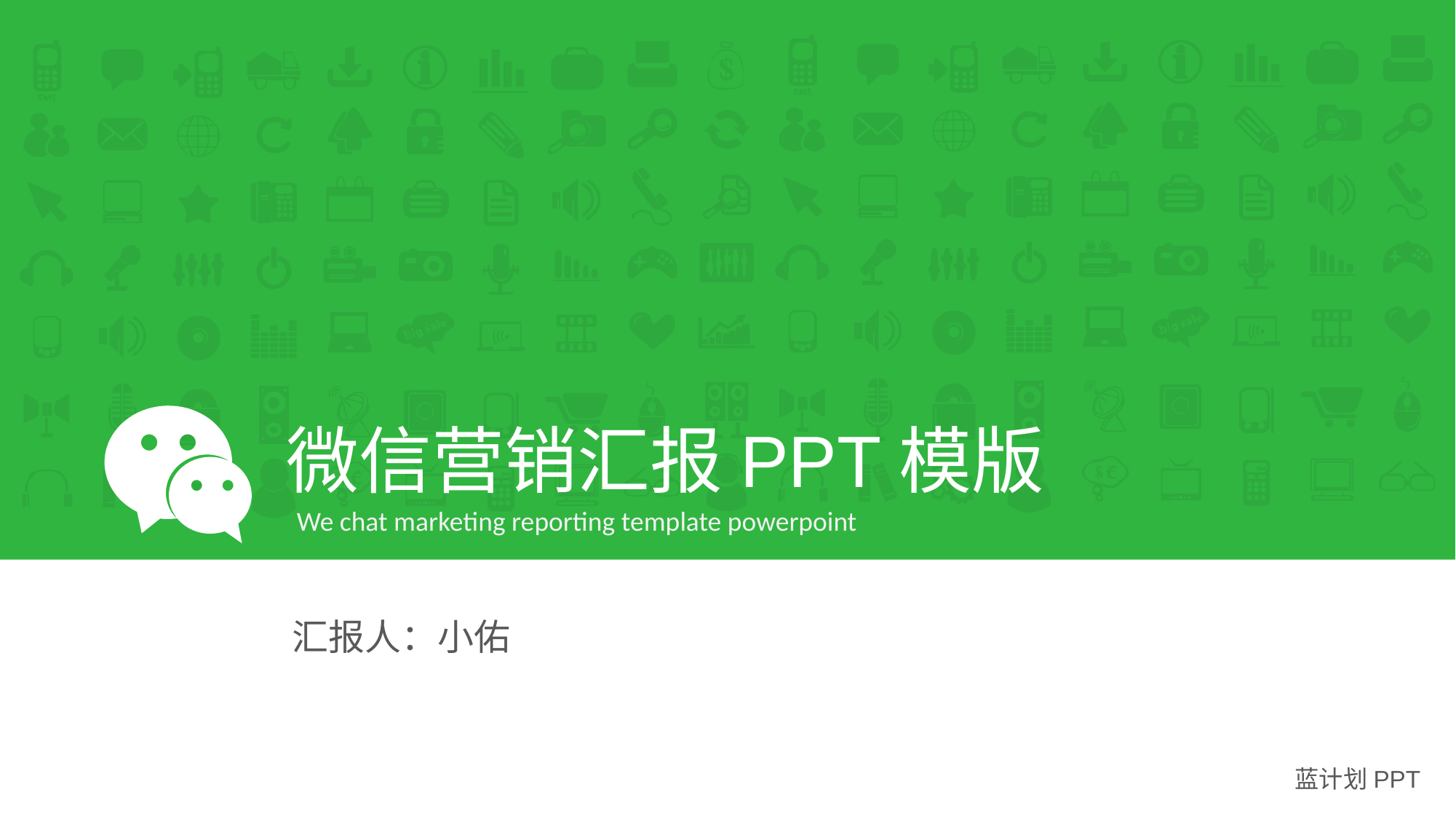

微信营销汇报PPT模版
We chat marketing reporting template powerpoint
汇报人：小佑
蓝计划PPT